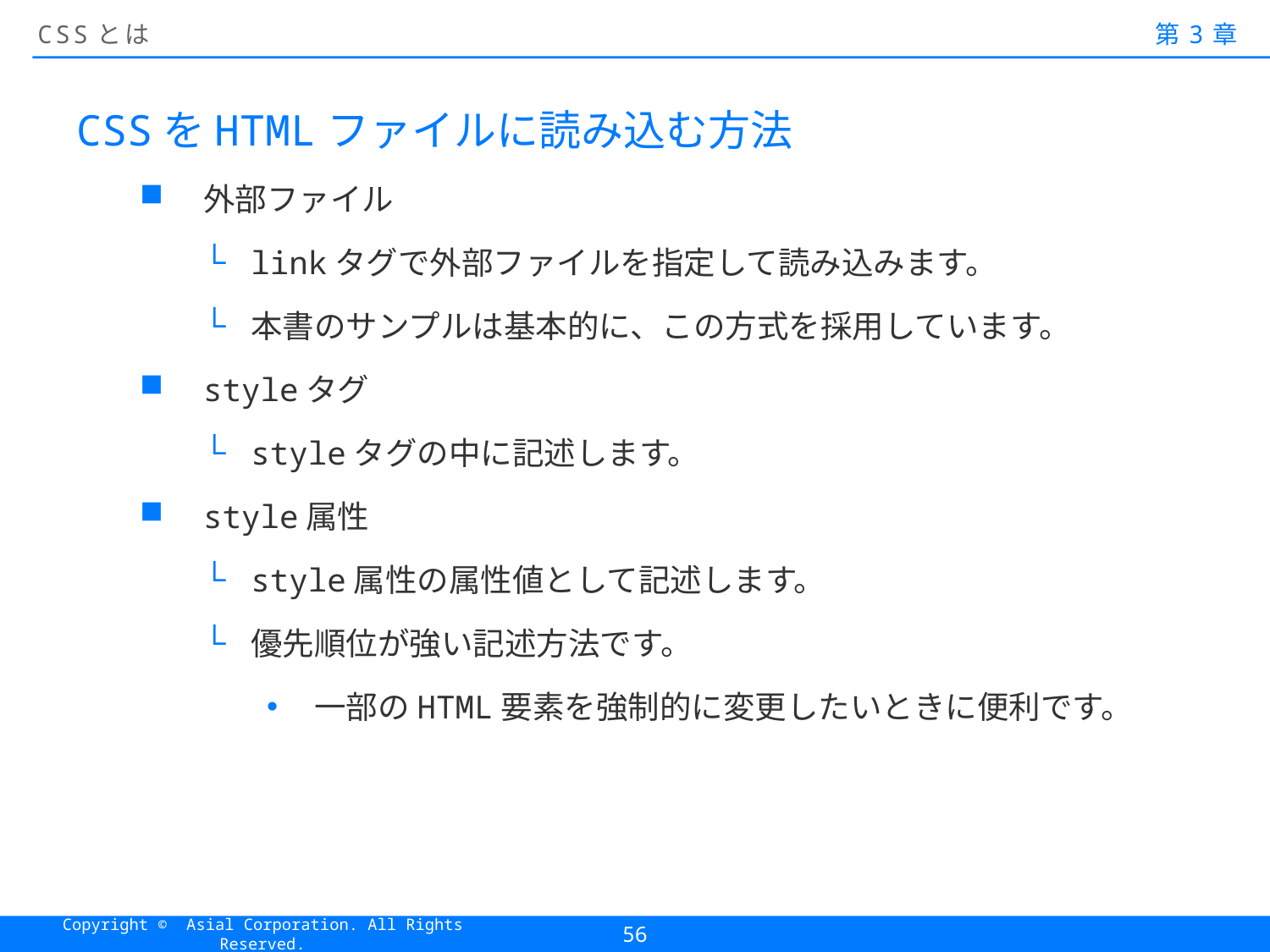

# CSSとは
第3章
CSSをHTMLファイルに読み込む方法
外部ファイル
linkタグで外部ファイルを指定して読み込みます。
本書のサンプルは基本的に、この方式を採用しています。
styleタグ
styleタグの中に記述します。
style属性
style属性の属性値として記述します。
優先順位が強い記述方法です。
一部のHTML要素を強制的に変更したいときに便利です。
56